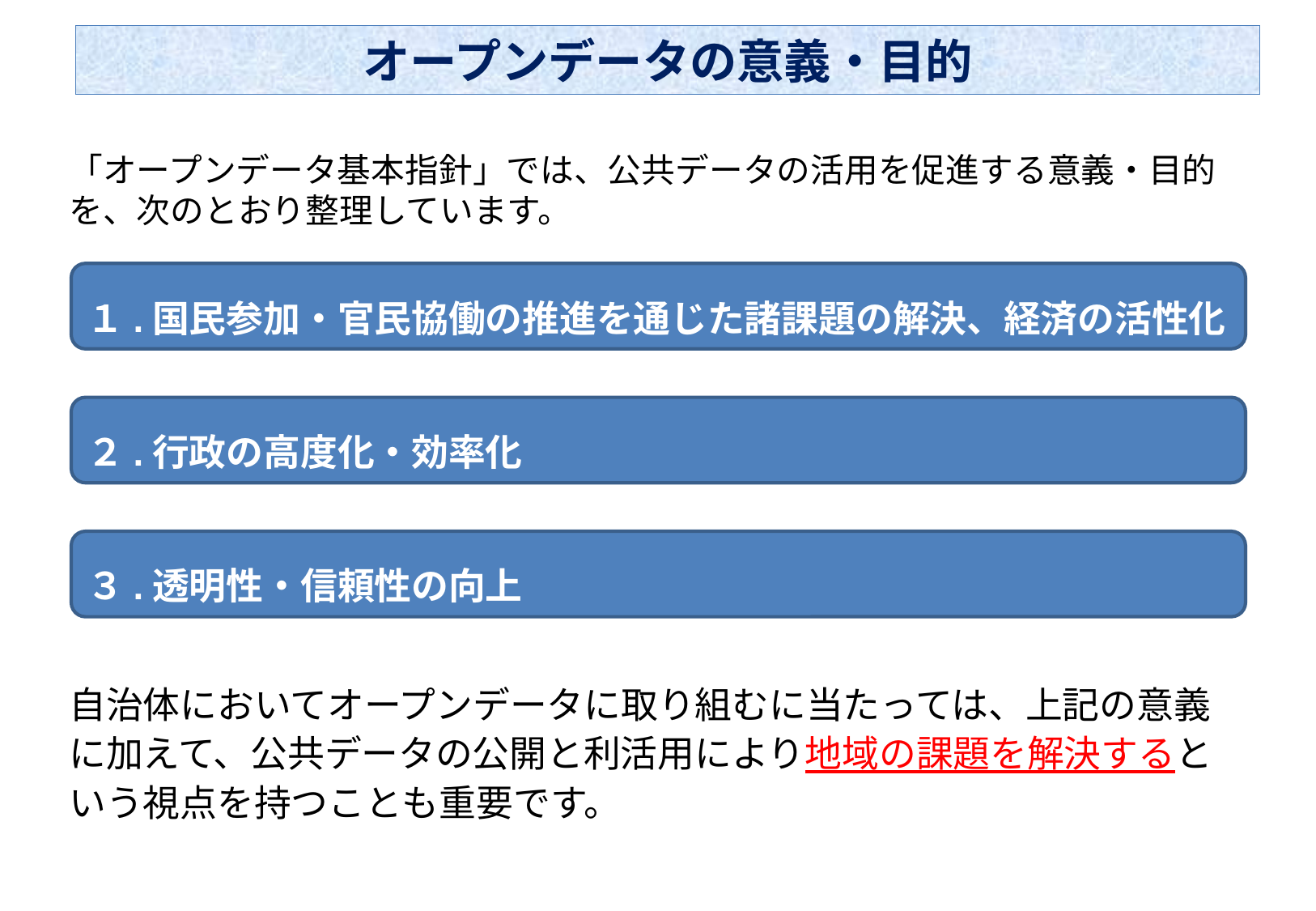

# オープンデータの意義・目的
「オープンデータ基本指針」では、公共データの活用を促進する意義・目的を、次のとおり整理しています。
１.国民参加・官民協働の推進を通じた諸課題の解決、経済の活性化
２.行政の高度化・効率化
３.透明性・信頼性の向上
自治体においてオープンデータに取り組むに当たっては、上記の意義に加えて、公共データの公開と利活用により地域の課題を解決するという視点を持つことも重要です。